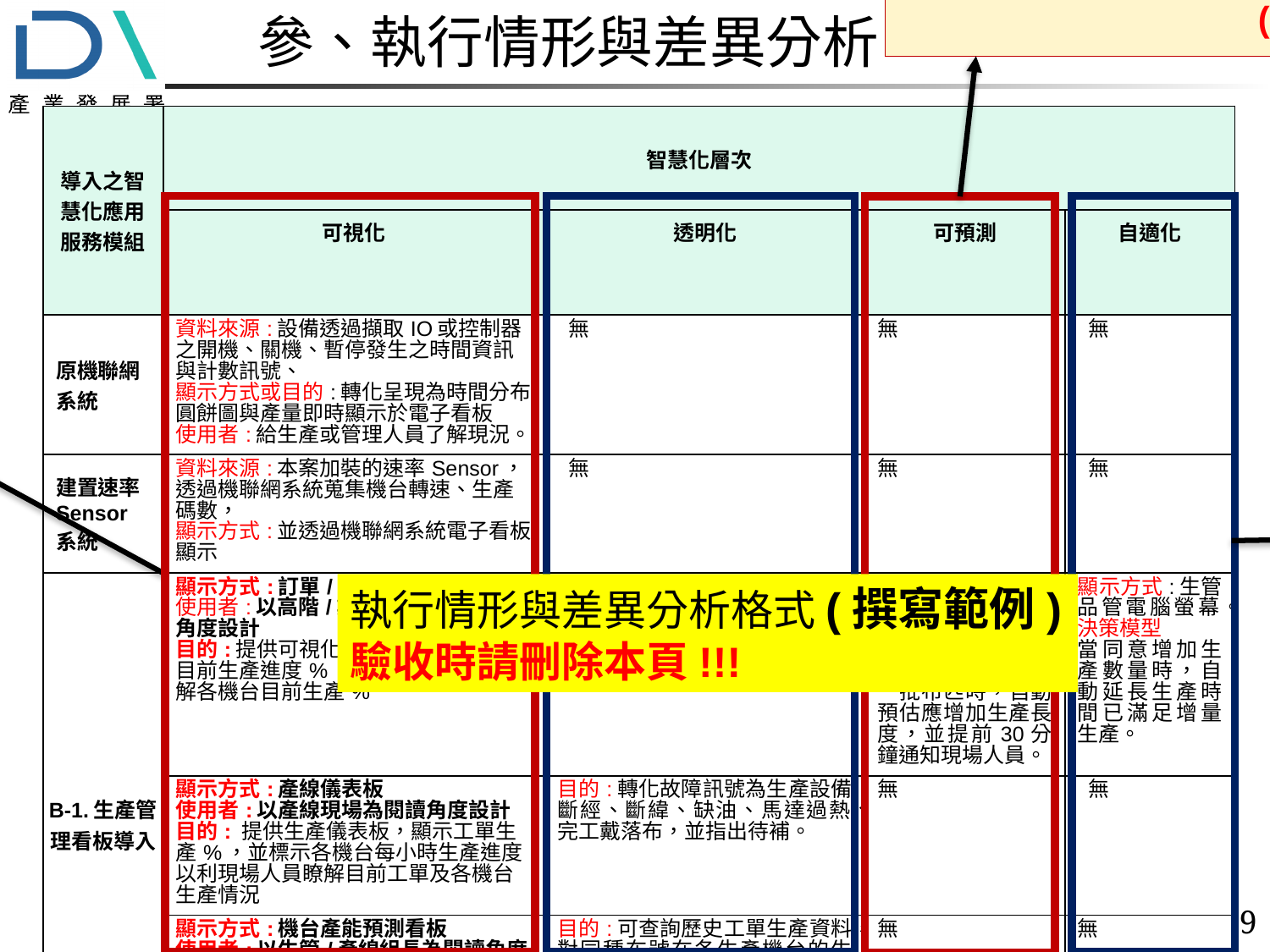

# 參、執行情形與差異分析
●呈現預測結果的呈現方法
●呈現預測的方法: 判斷方式或軟體模型、決策標準(依據)
    預測後的處理措施
                                     (請再自行調整)

| 導入之智慧化應用服務模組 | 智慧化層次 |  |  |  |
| --- | --- | --- | --- | --- |
|  | 可視化 | 透明化 | 可預測 | 自適化 |
| 原機聯網系統 | 資料來源:設備透過擷取IO或控制器之開機、關機、暫停發生之時間資訊與計數訊號、 顯示方式或目的:轉化呈現為時間分布圓餅圖與產量即時顯示於電子看板 使用者:給生產或管理人員了解現況。 | 無 | 無 | 無 |
| 建置速率Sensor 系統 | 資料來源:本案加裝的速率Sensor，透過機聯網系統蒐集機台轉速、生產碼數， 顯示方式:並透過機聯網系統電子看板顯示 | 無 | 無 | 無 |
| B-1.生產管理看板導入 | 顯示方式:訂單/工單生產進度看板 使用者:以高階/業務/廠務主管閱讀角度設計 目的:提供可視化看板，將顯示工單目前生產進度%，並可進一步點擊瞭解各機台目前生產% | 顯示方式:可依工單呈現工單完成百分比；可依人員呈現產量分析數據。可以訂單資訊呈現現階段完成比例 目的:簡易預估完工所需時間。 | 顯示方式:手機: 預測模型:依所預估完工時間、訂單布匹長度與瑕疵數量為基礎，達最後一批布匹時，自動預估應增加生產長度，並提前30分鐘通知現場人員。 | 顯示方式:生管品管電腦螢幕。 決策模型 當同意增加生產數量時，自動延長生產時間已滿足增量生產。 |
|  | 顯示方式:產線儀表板 使用者:以產線現場為閱讀角度設計 目的: 提供生產儀表板，顯示工單生產%，並標示各機台每小時生產進度，以利現場人員瞭解目前工單及各機台生產情況 | 目的:轉化故障訊號為生產設備斷經、斷緯、缺油、馬達過熱、完工戴落布，並指出待補。 | 無 | 無 |
|  | 顯示方式:機台產能預測看板 使用者:以生管/產線組長為閱讀角度設計 目的:提供可視化看板，將標準生產完工時間(預估)、目前生產進度、及預計完工時間併列，並以顏色表示可順利完工或超時完工 | 目的:可查詢歷史工單生產資料，對同種布號在各生產機台的生產品質(及各關鍵指標)，如需加快生產速度是否有品質風險 | 無 | 無 |

●呈現運用甚麼資料
●呈現本功能目的
●呈現給誰使用

●呈現自適化的呈現方法
●呈現自適化運作方式說明
           (請再自行調整)

執行情形與差異分析格式(撰寫範例)
驗收時請刪除本頁!!!
9
●呈現透明化比對、處理或呈現那些數據
●呈現本功能分析那些結果
                       (請再自行調整)